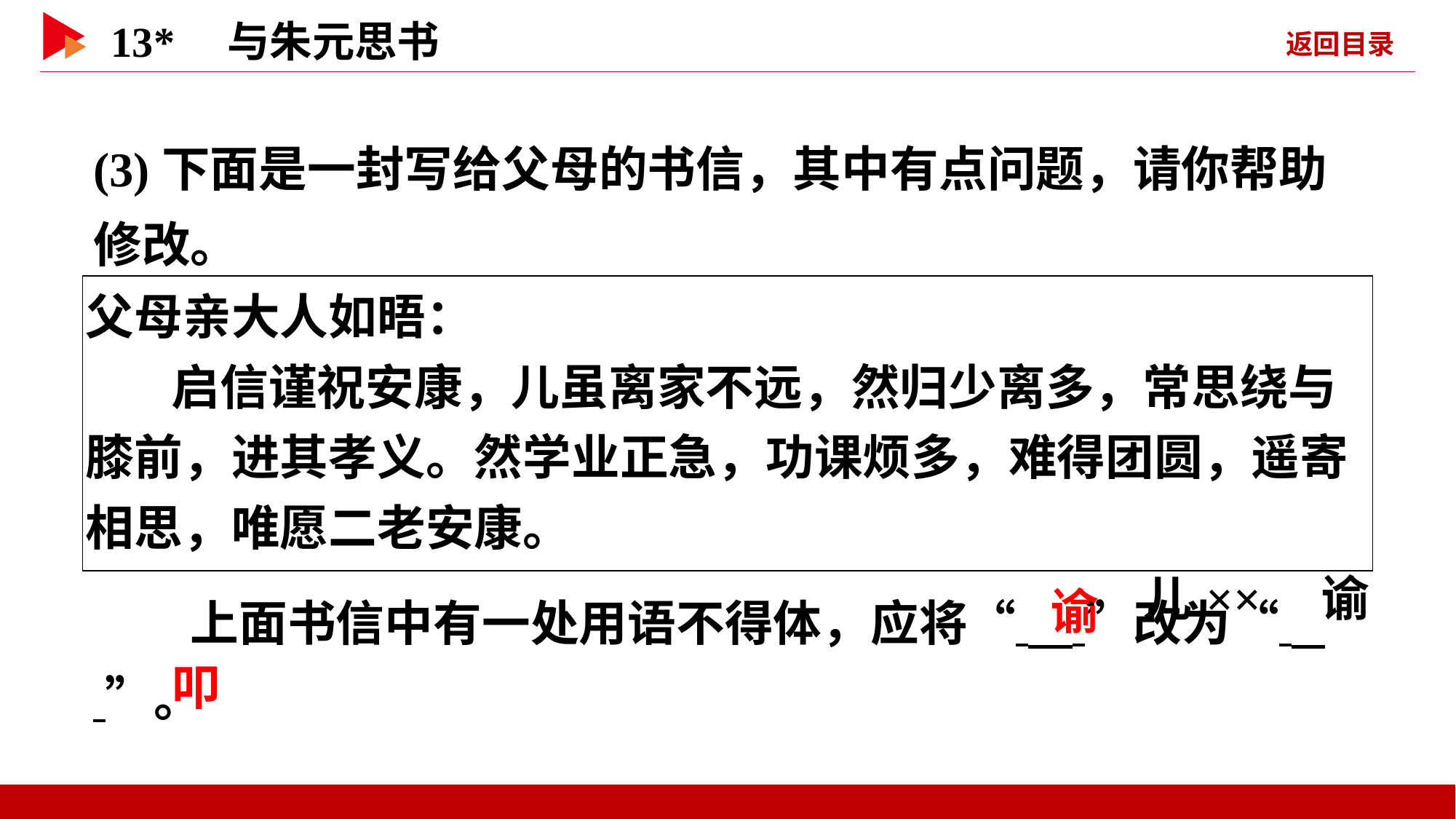

(3)下面是一封写给父母的书信，其中有点问题，请你帮助修改。

　　上面书信中有一处用语不得体，应将“      ”改为“      ”。
| 父母亲大人如晤： 启信谨祝安康，儿虽离家不远，然归少离多，常思绕与膝前，进其孝义。然学业正急，功课烦多，难得团圆，遥寄相思，唯愿二老安康。 儿××　谕 |
| --- |
   谕
   叩